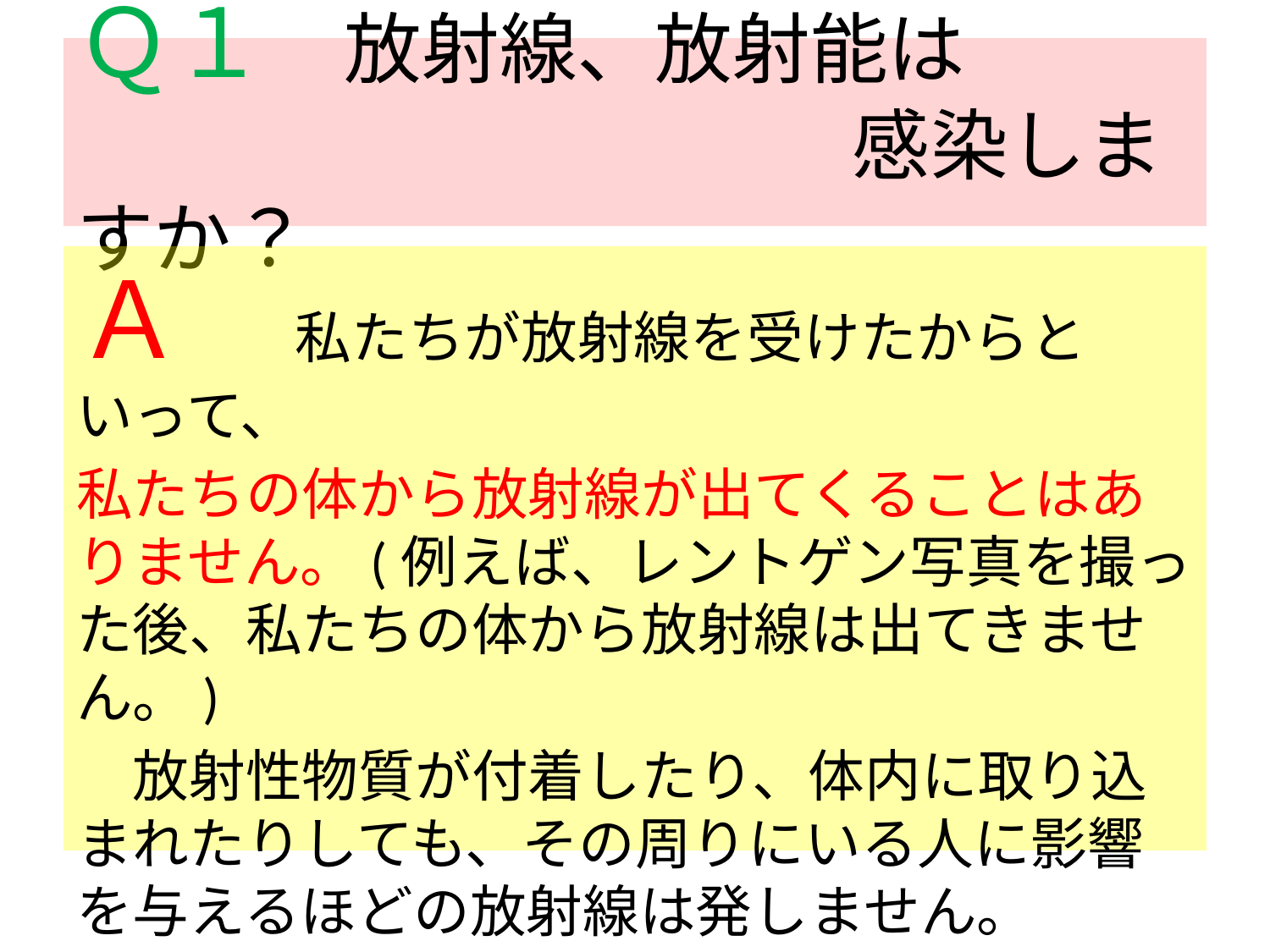

# Ｑ１　放射線、放射能は 　　　　　　　　　　感染しますか？
Ａ　　私たちが放射線を受けたからといって、
私たちの体から放射線が出てくることはありません。(例えば、レントゲン写真を撮った後、私たちの体から放射線は出てきません。)
　放射性物質が付着したり、体内に取り込まれたりしても、その周りにいる人に影響を与えるほどの放射線は発しません。